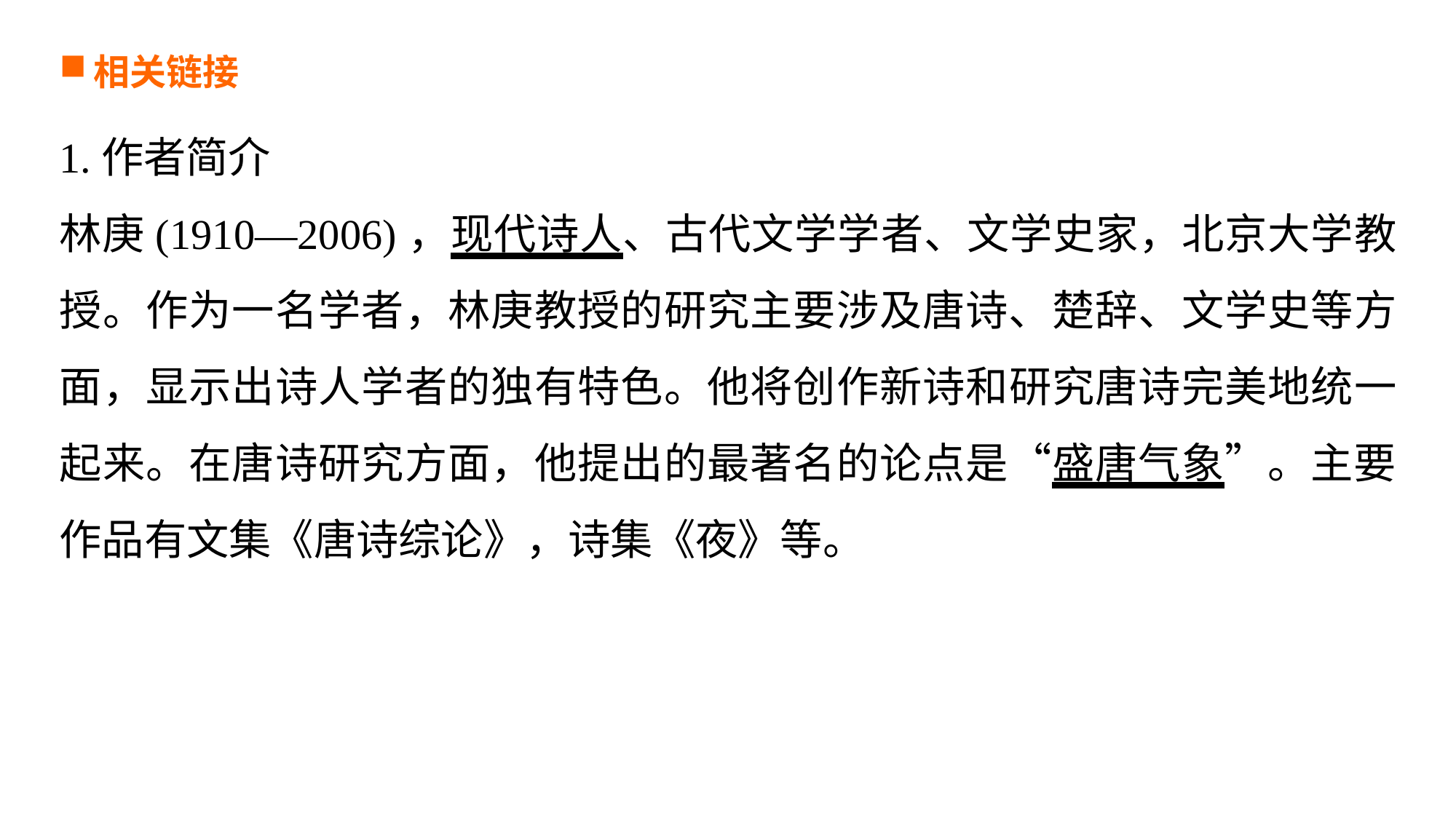

相关链接
1.作者简介
林庚(1910—2006)，现代诗人、古代文学学者、文学史家，北京大学教授。作为一名学者，林庚教授的研究主要涉及唐诗、楚辞、文学史等方面，显示出诗人学者的独有特色。他将创作新诗和研究唐诗完美地统一起来。在唐诗研究方面，他提出的最著名的论点是“盛唐气象”。主要作品有文集《唐诗综论》，诗集《夜》等。